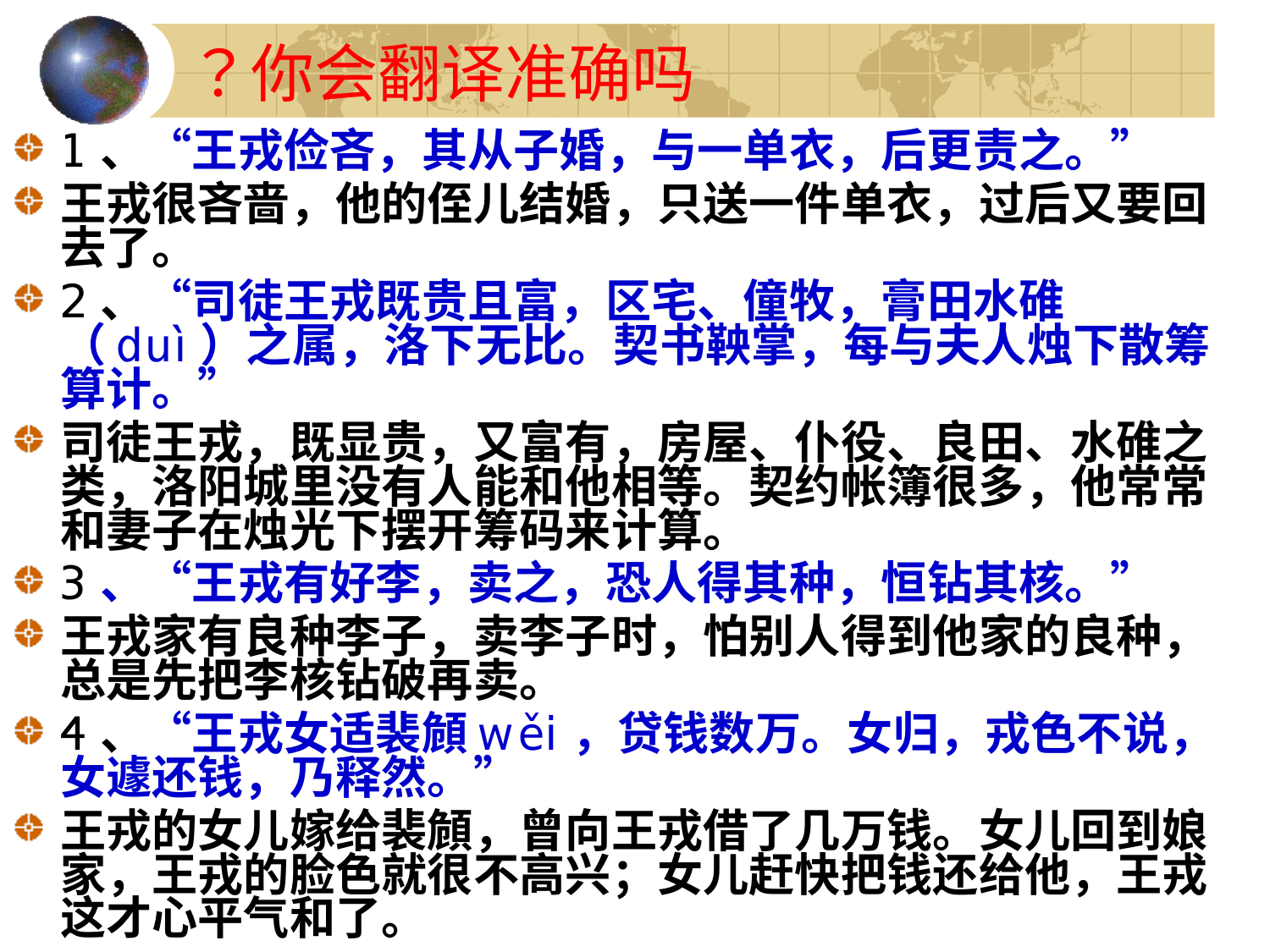

# 你会翻译准确吗？
1、“王戎俭吝，其从子婚，与一单衣，后更责之。”
王戎很吝啬，他的侄儿结婚，只送一件单衣，过后又要回去了。
2、“司徒王戎既贵且富，区宅、僮牧，膏田水碓（duì）之属，洛下无比。契书鞅掌，每与夫人烛下散筹算计。”
司徒王戎，既显贵，又富有，房屋、仆役、良田、水碓之类，洛阳城里没有人能和他相等。契约帐簿很多，他常常和妻子在烛光下摆开筹码来计算。
3、“王戎有好李，卖之，恐人得其种，恒钻其核。”
王戎家有良种李子，卖李子时，怕别人得到他家的良种，总是先把李核钻破再卖。
4、“王戎女适裴頠wěi，贷钱数万。女归，戎色不说，女遽还钱，乃释然。”
王戎的女儿嫁给裴頠，曾向王戎借了几万钱。女儿回到娘家，王戎的脸色就很不高兴；女儿赶快把钱还给他，王戎这才心平气和了。